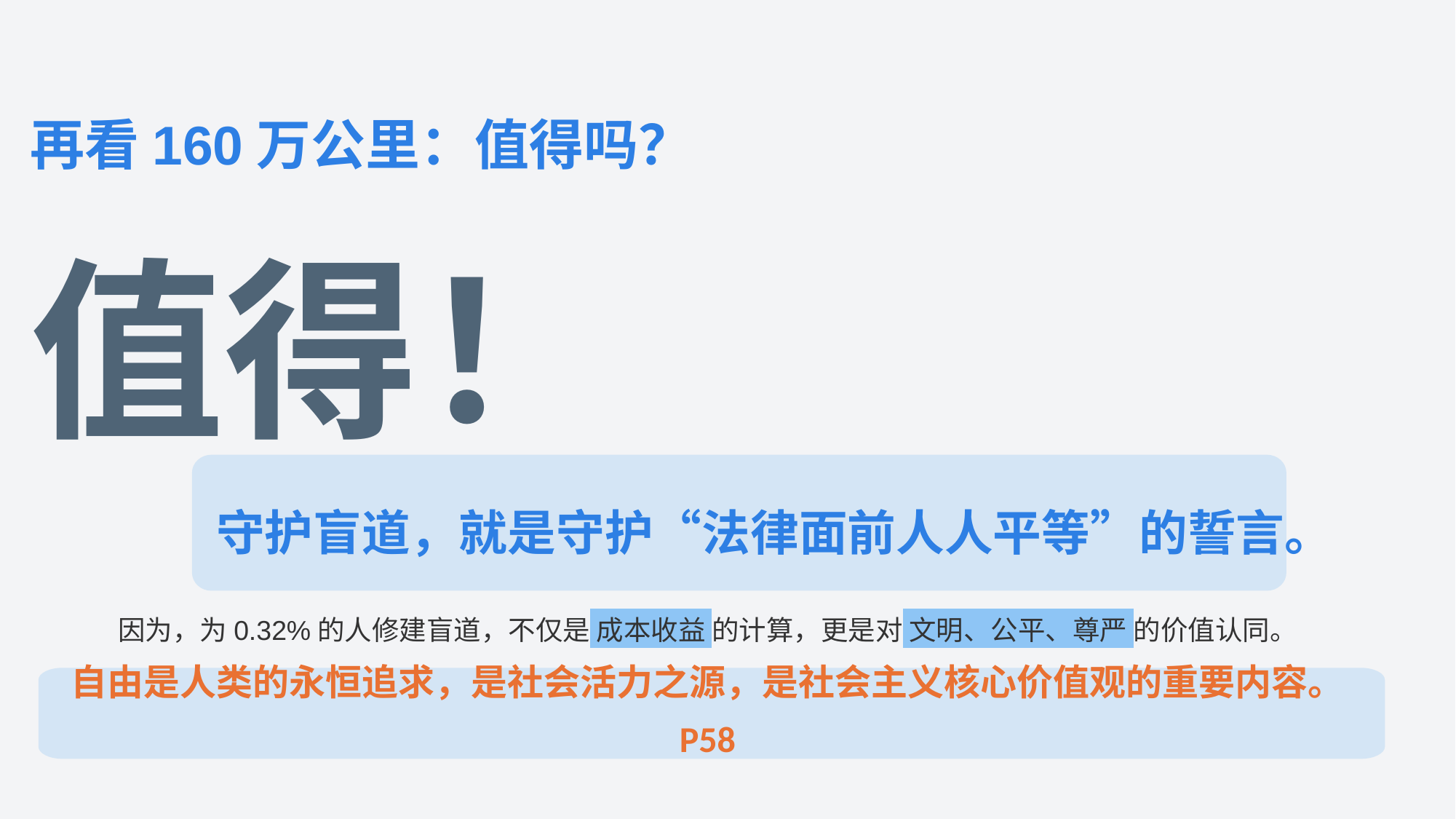

再看160万公里：值得吗？
值得！

守护盲道，就是守护“法律面前人人平等”的誓言。
因为，为0.32%的人修建盲道，不仅是 成本收益 的计算，更是对 文明、公平、尊严 的价值认同。
自由是人类的永恒追求，是社会活力之源，是社会主义核心价值观的重要内容。
P58